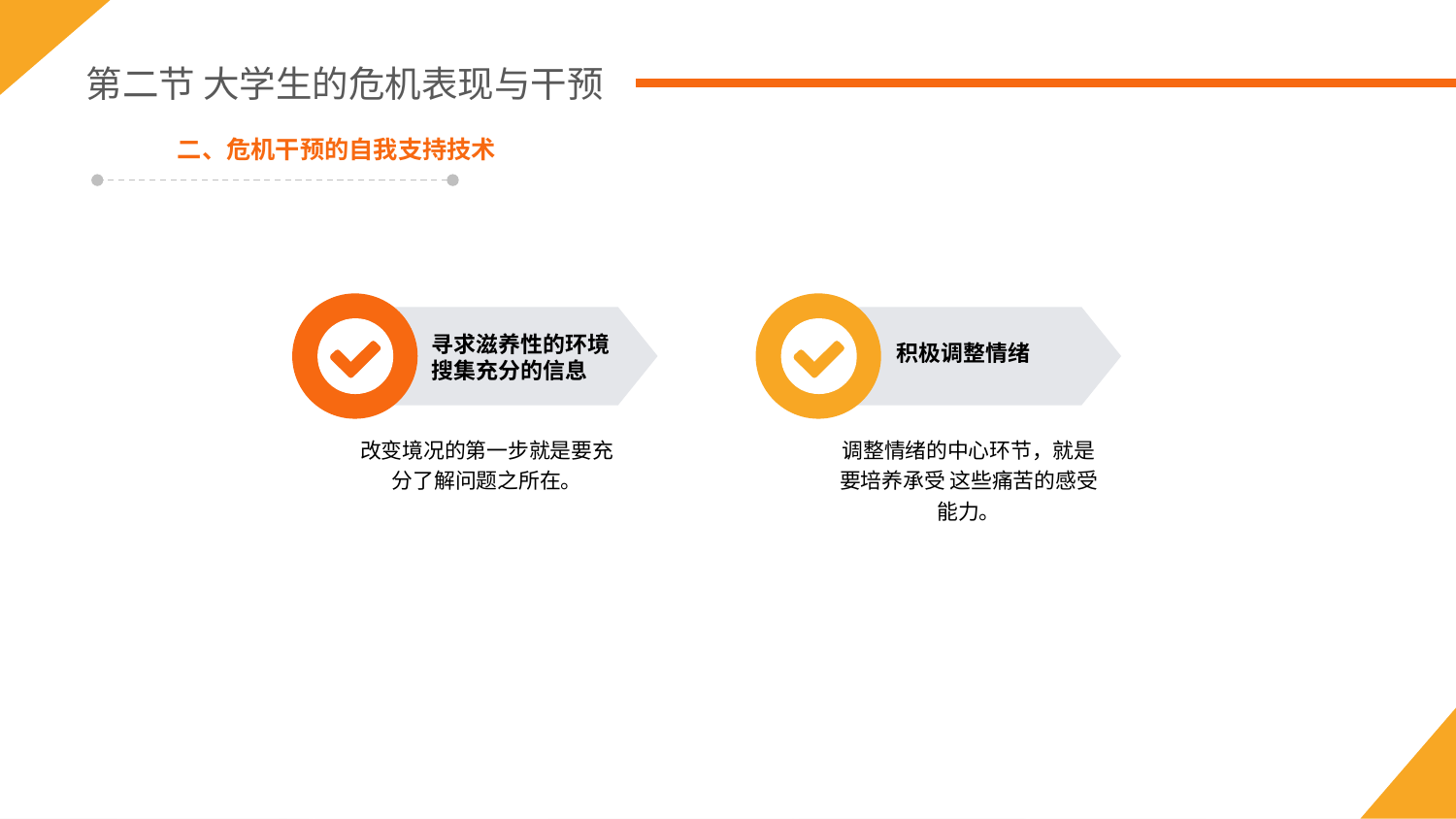

第二节 大学生的危机表现与干预
二、危机干预的自我支持技术

寻求滋养性的环境
搜集充分的信息
积极调整情绪
改变境况的第一步就是要充分了解问题之所在。
调整情绪的中心环节，就是要培养承受 这些痛苦的感受能力。